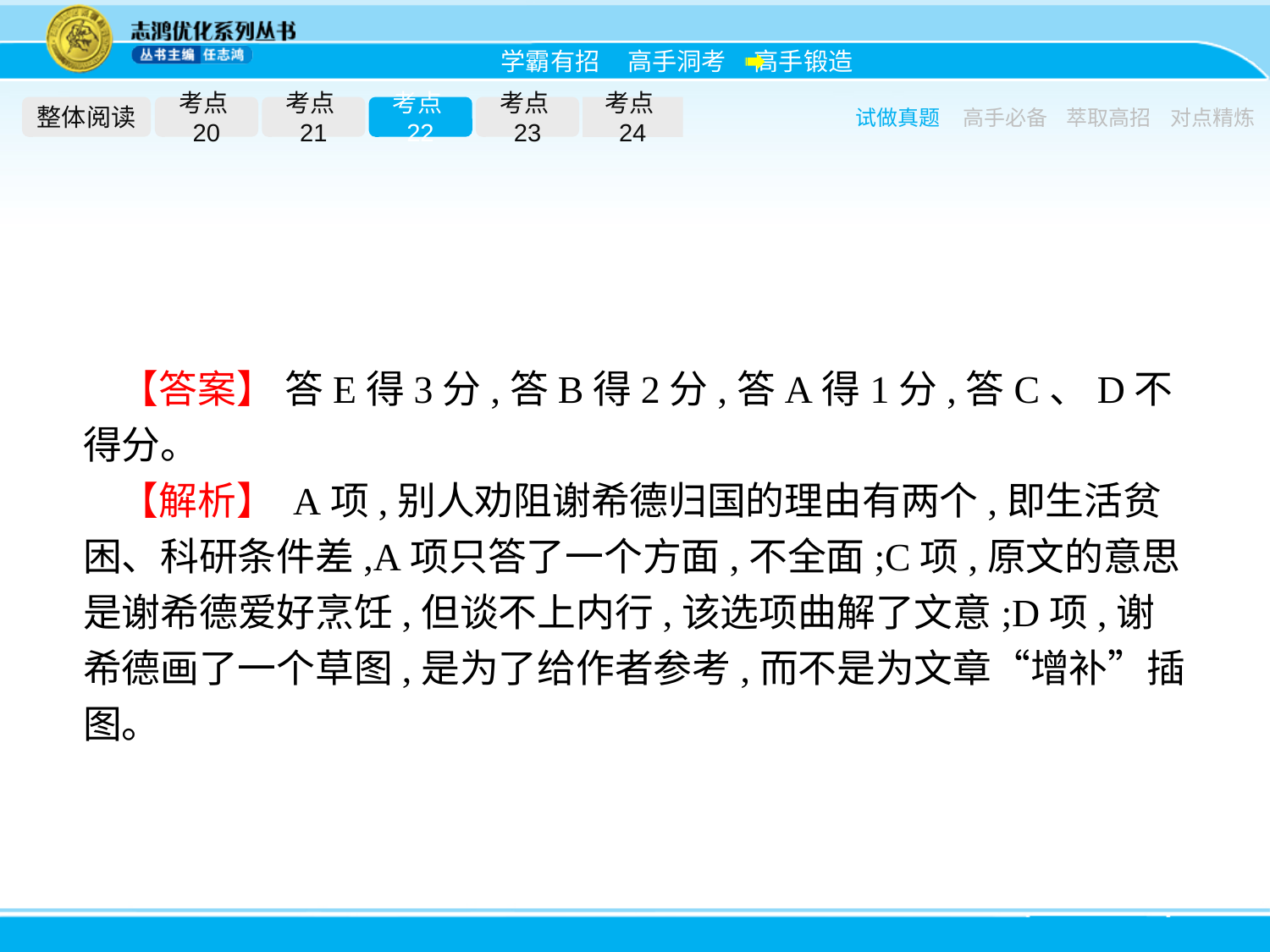

整体阅读
考点20
考点21
考点22
考点23
考点24
试做真题
高手必备
萃取高招
对点精炼
【答案】 答E得3分,答B得2分,答A得1分,答C、D不得分。
【解析】 A项,别人劝阻谢希德归国的理由有两个,即生活贫困、科研条件差,A项只答了一个方面,不全面;C项,原文的意思是谢希德爱好烹饪,但谈不上内行,该选项曲解了文意;D项,谢希德画了一个草图,是为了给作者参考,而不是为文章“增补”插图。